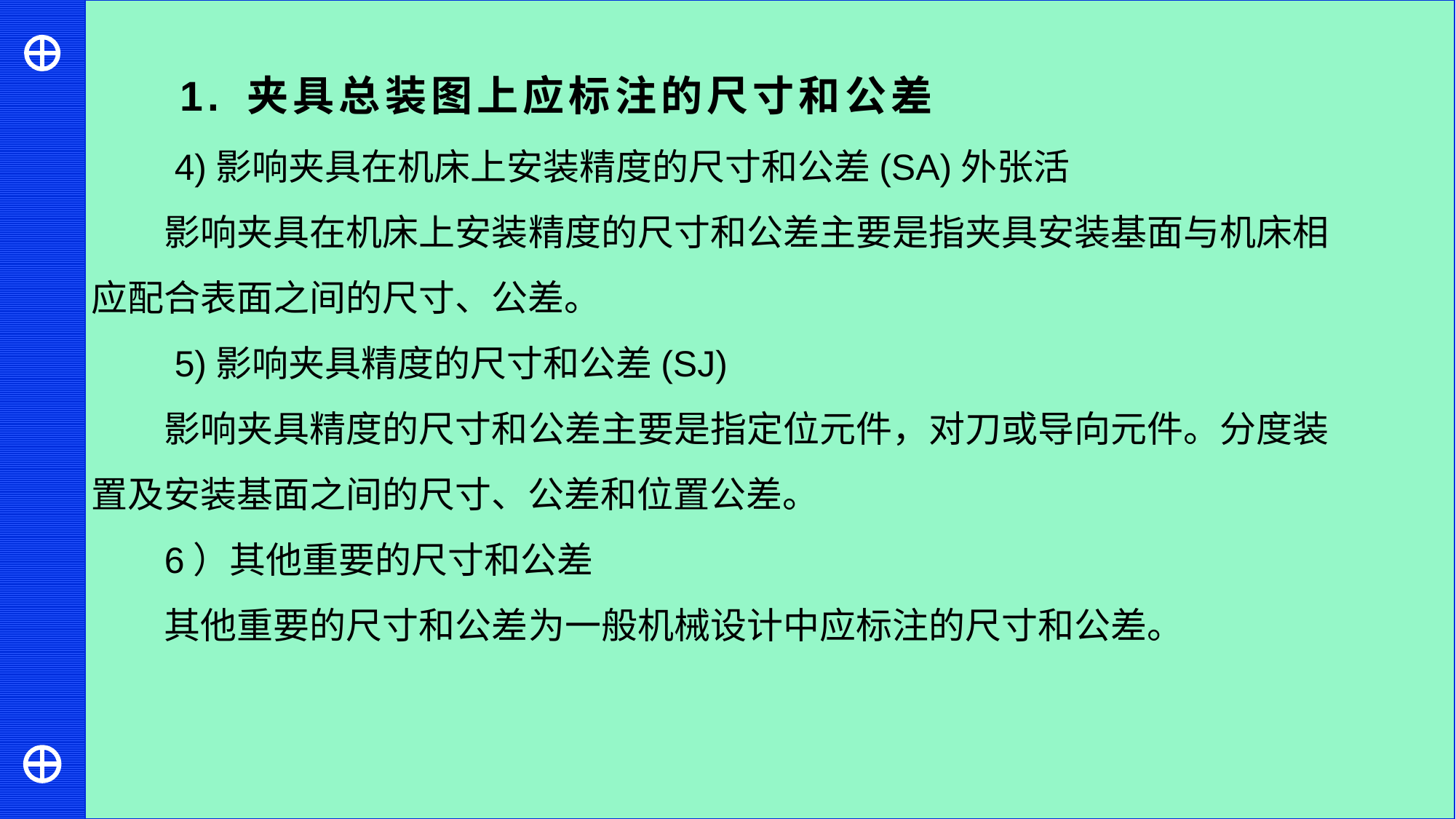

1. 夹具总装图上应标注的尺寸和公差
 4)影响夹具在机床上安装精度的尺寸和公差(SA)外张活
影响夹具在机床上安装精度的尺寸和公差主要是指夹具安装基面与机床相应配合表面之间的尺寸、公差。
 5)影响夹具精度的尺寸和公差(SJ)
影响夹具精度的尺寸和公差主要是指定位元件，对刀或导向元件。分度装置及安装基面之间的尺寸、公差和位置公差。
6）其他重要的尺寸和公差
其他重要的尺寸和公差为一般机械设计中应标注的尺寸和公差。